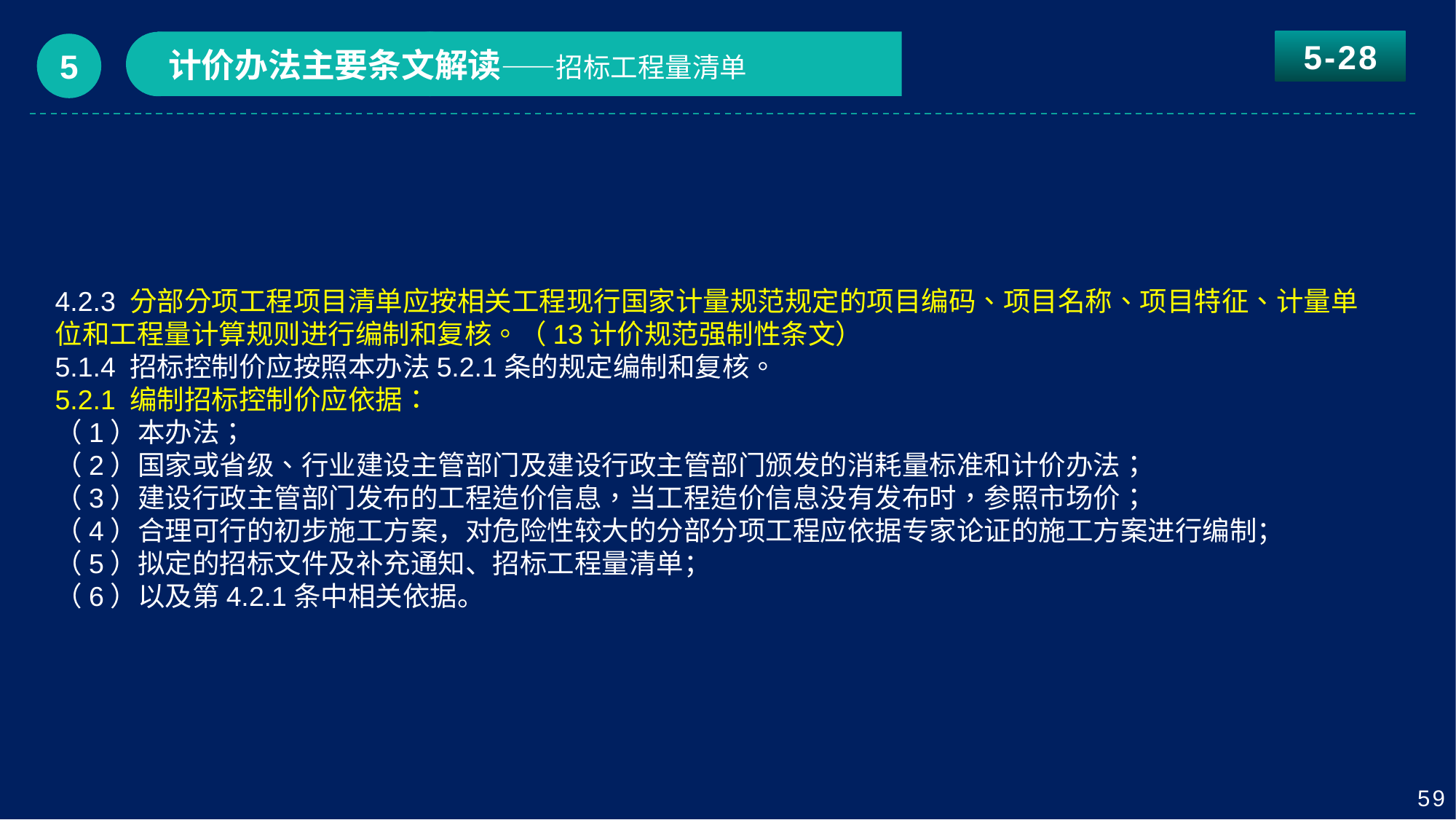

5-28
计价办法主要条文解读——招标工程量清单

5
4.2.3 分部分项工程项目清单应按相关工程现行国家计量规范规定的项目编码、项目名称、项目特征、计量单位和工程量计算规则进行编制和复核。（13计价规范强制性条文）
5.1.4 招标控制价应按照本办法5.2.1条的规定编制和复核。
5.2.1 编制招标控制价应依据：
（1）本办法；
（2）国家或省级、行业建设主管部门及建设行政主管部门颁发的消耗量标准和计价办法；
（3）建设行政主管部门发布的工程造价信息，当工程造价信息没有发布时，参照市场价；
（4）合理可行的初步施工方案，对危险性较大的分部分项工程应依据专家论证的施工方案进行编制；
（5）拟定的招标文件及补充通知、招标工程量清单；
（6）以及第4.2.1条中相关依据。
59